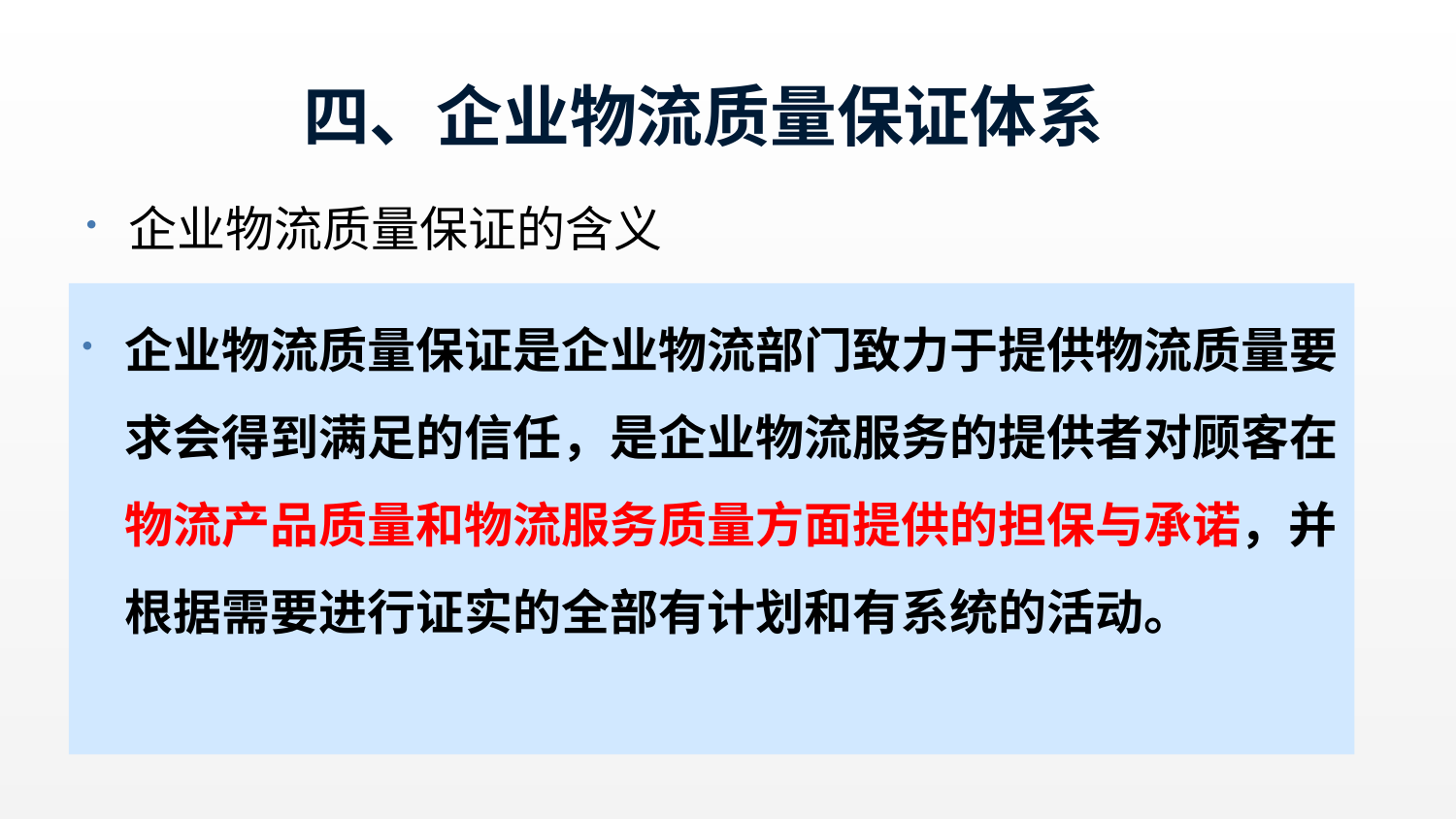

# 四、企业物流质量保证体系
企业物流质量保证的含义
企业物流质量保证是企业物流部门致力于提供物流质量要求会得到满足的信任，是企业物流服务的提供者对顾客在物流产品质量和物流服务质量方面提供的担保与承诺，并根据需要进行证实的全部有计划和有系统的活动。